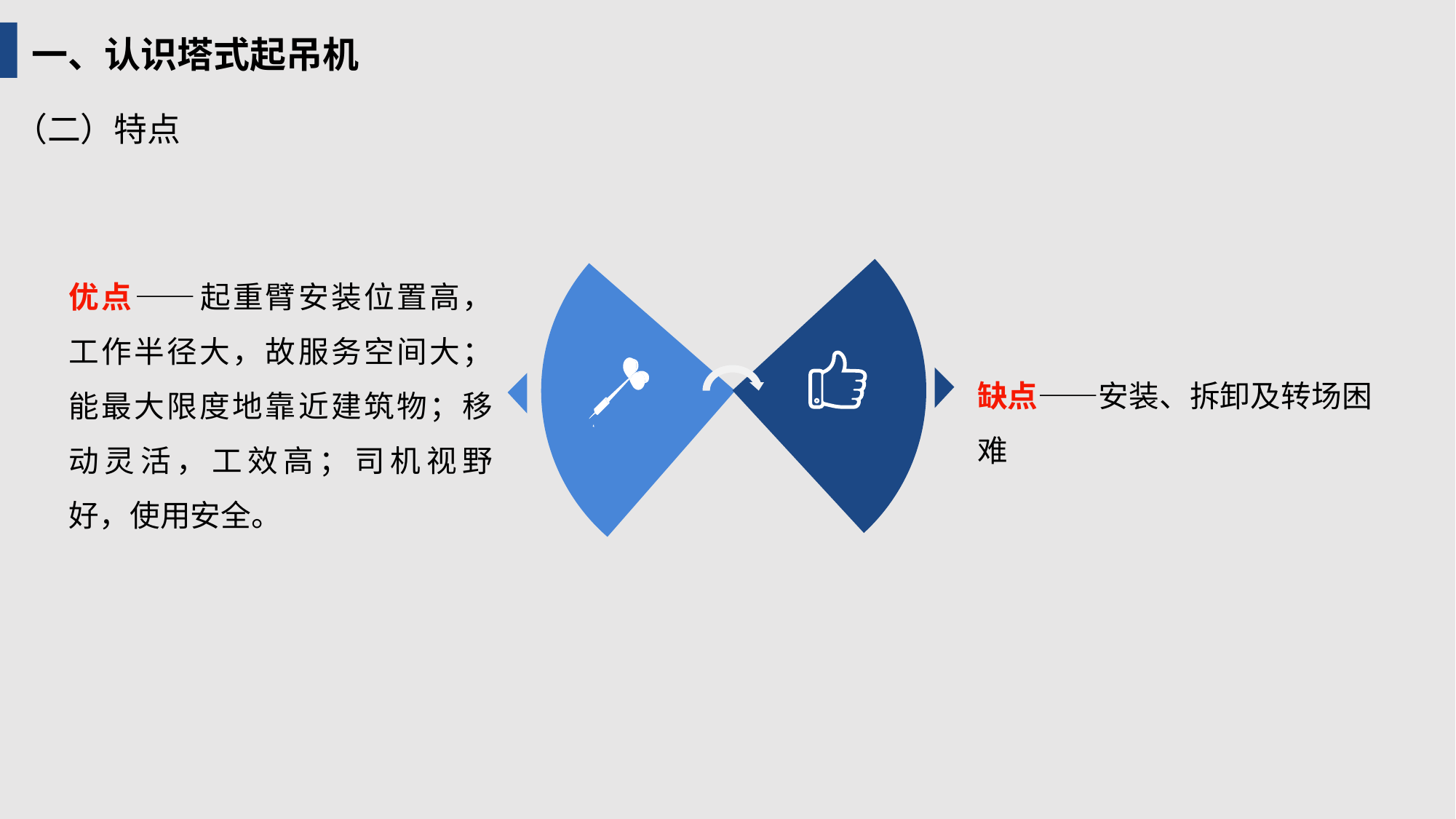

一、认识塔式起吊机
（二）特点
优点——起重臂安装位置高，工作半径大，故服务空间大；能最大限度地靠近建筑物；移动灵活，工效高；司机视野好，使用安全。

缺点——安装、拆卸及转场困难